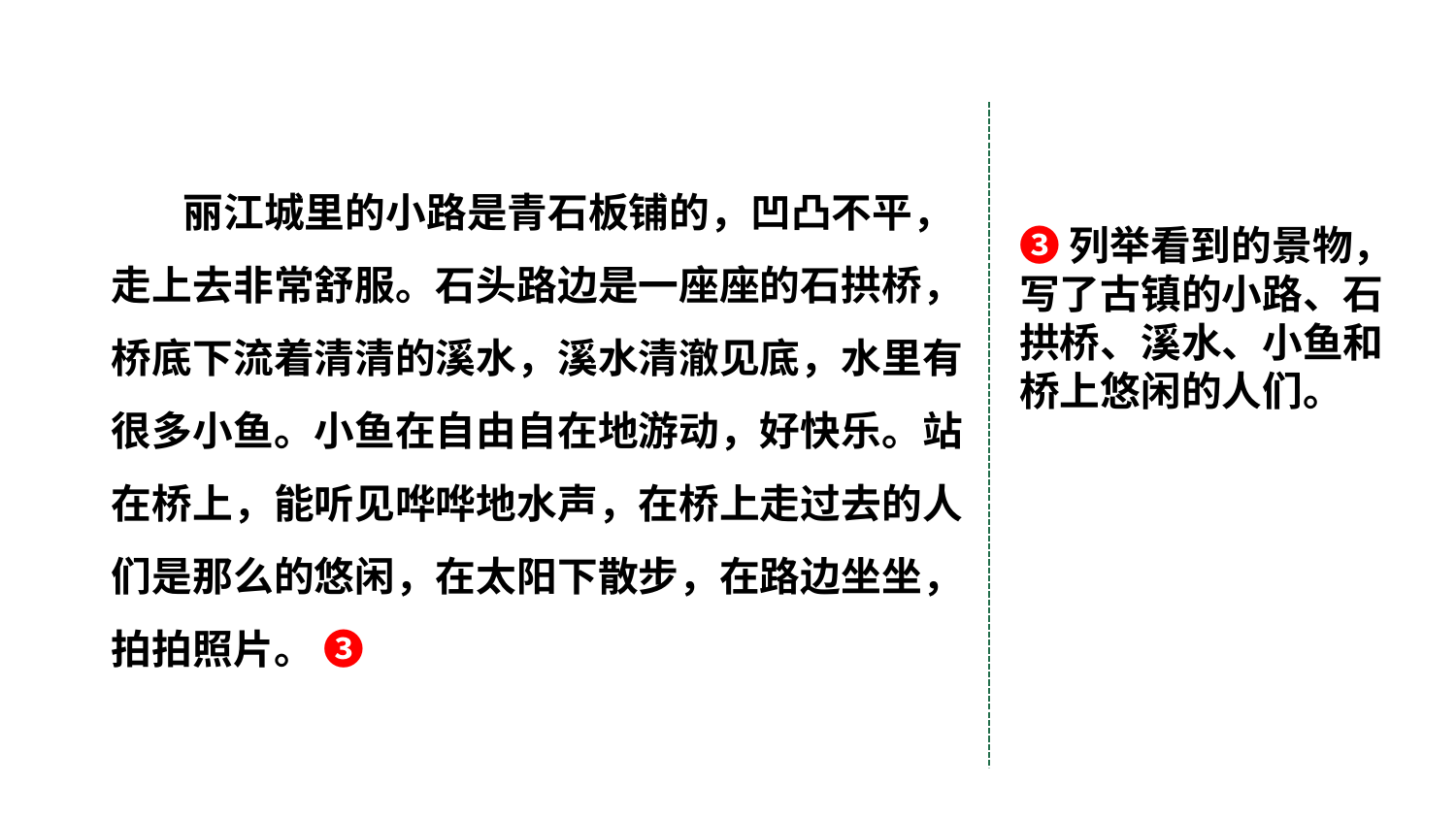

丽江城里的小路是青石板铺的，凹凸不平，走上去非常舒服。石头路边是一座座的石拱桥，桥底下流着清清的溪水，溪水清澈见底，水里有很多小鱼。小鱼在自由自在地游动，好快乐。站在桥上，能听见哗哗地水声，在桥上走过去的人们是那么的悠闲，在太阳下散步，在路边坐坐，拍拍照片。 ❸
❸列举看到的景物，写了古镇的小路、石拱桥、溪水、小鱼和桥上悠闲的人们。